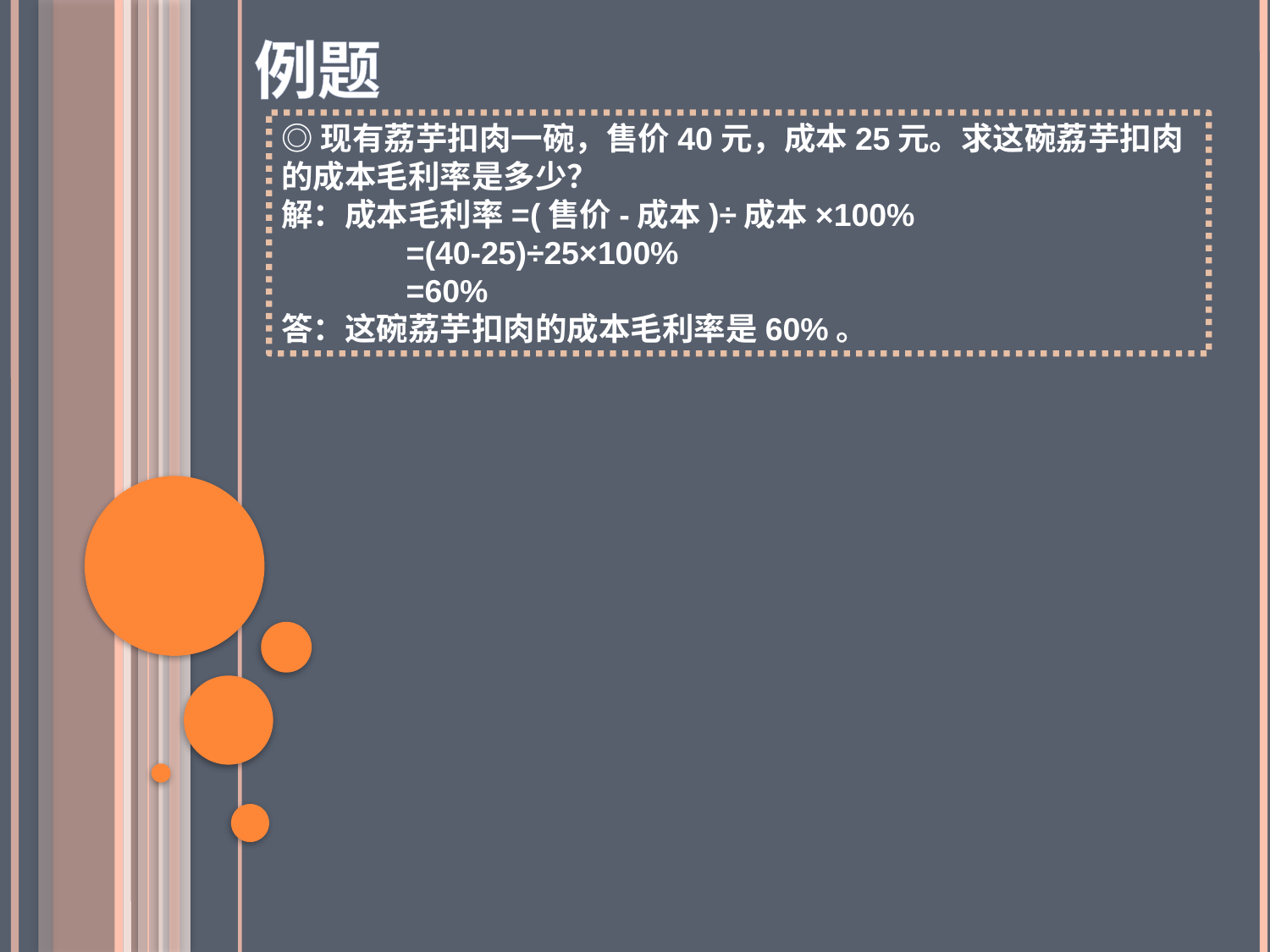

例题
◎现有荔芋扣肉一碗，售价40元，成本25元。求这碗荔芋扣肉的成本毛利率是多少？
解：成本毛利率=(售价-成本)÷成本×100%
              =(40-25)÷25×100%
              =60%
答：这碗荔芋扣肉的成本毛利率是60%。